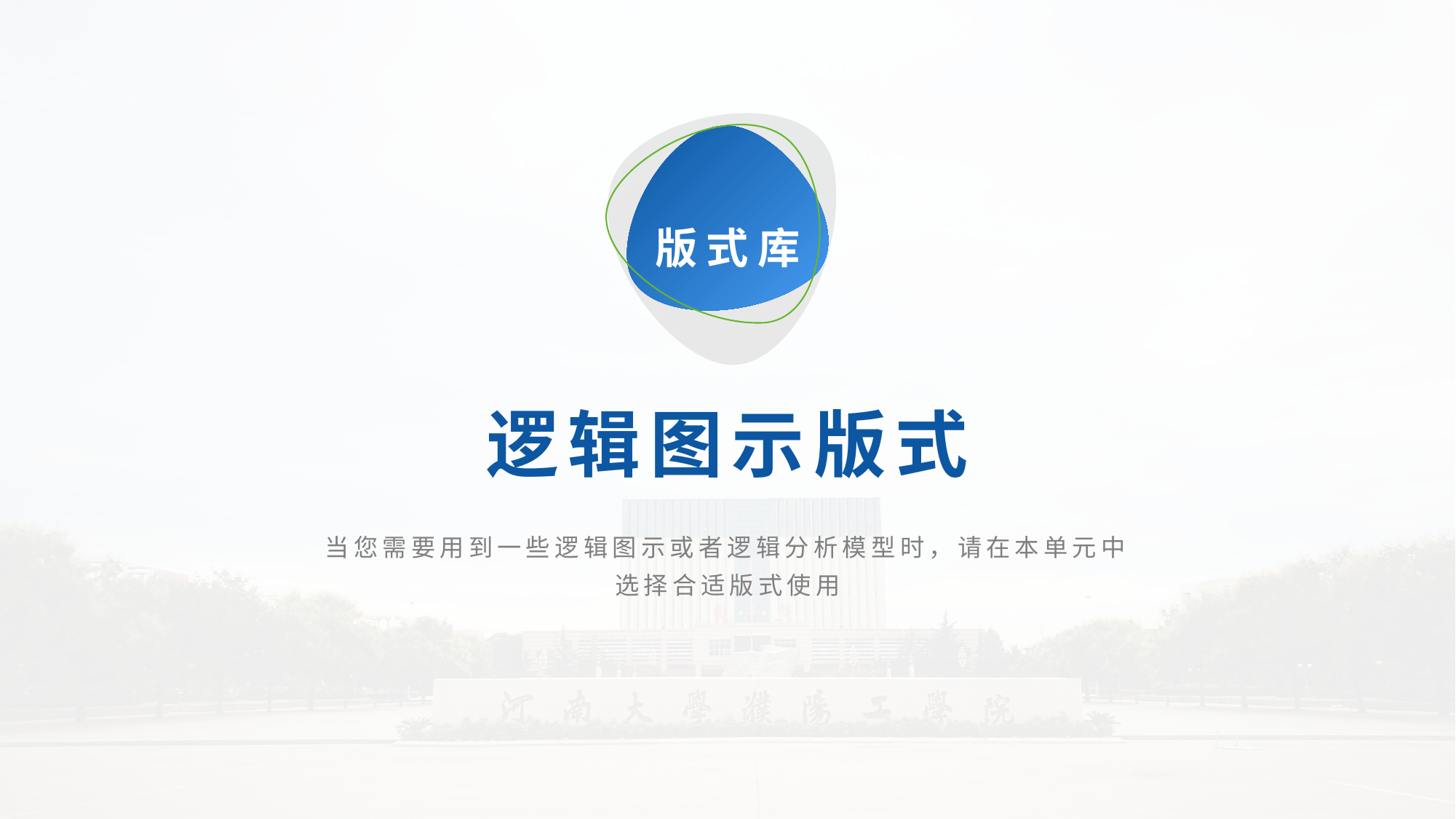

版式库
逻辑图示版式
当您需要用到一些逻辑图示或者逻辑分析模型时，请在本单元中选择合适版式使用